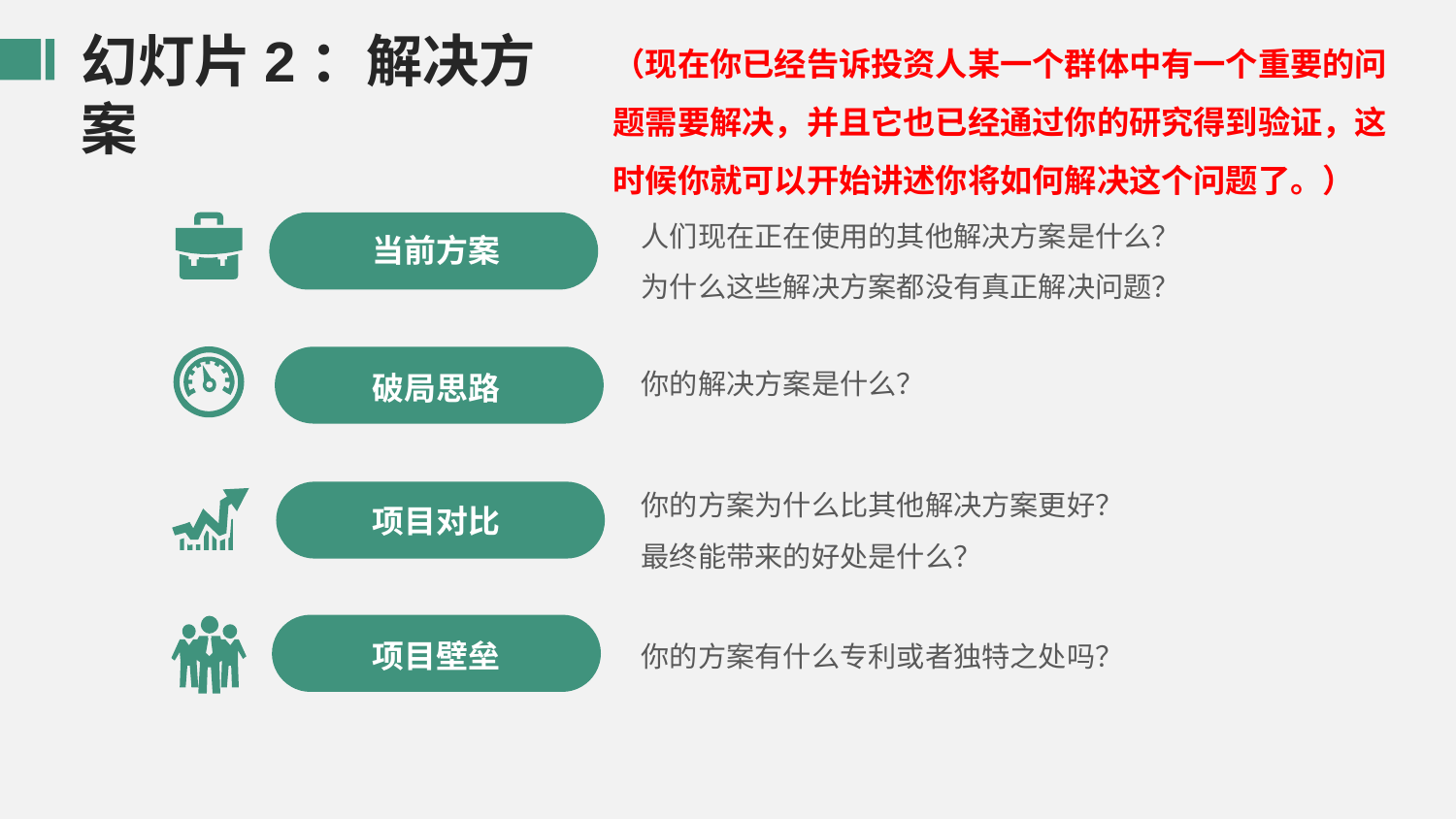

幻灯片2：解决方案
（现在你已经告诉投资人某一个群体中有一个重要的问题需要解决，并且它也已经通过你的研究得到验证，这时候你就可以开始讲述你将如何解决这个问题了。）

人们现在正在使用的其他解决方案是什么？
为什么这些解决方案都没有真正解决问题？

当前方案

你的解决方案是什么？
破局思路
你的方案为什么比其他解决方案更好？
最终能带来的好处是什么？

项目对比

项目壁垒
你的方案有什么专利或者独特之处吗？